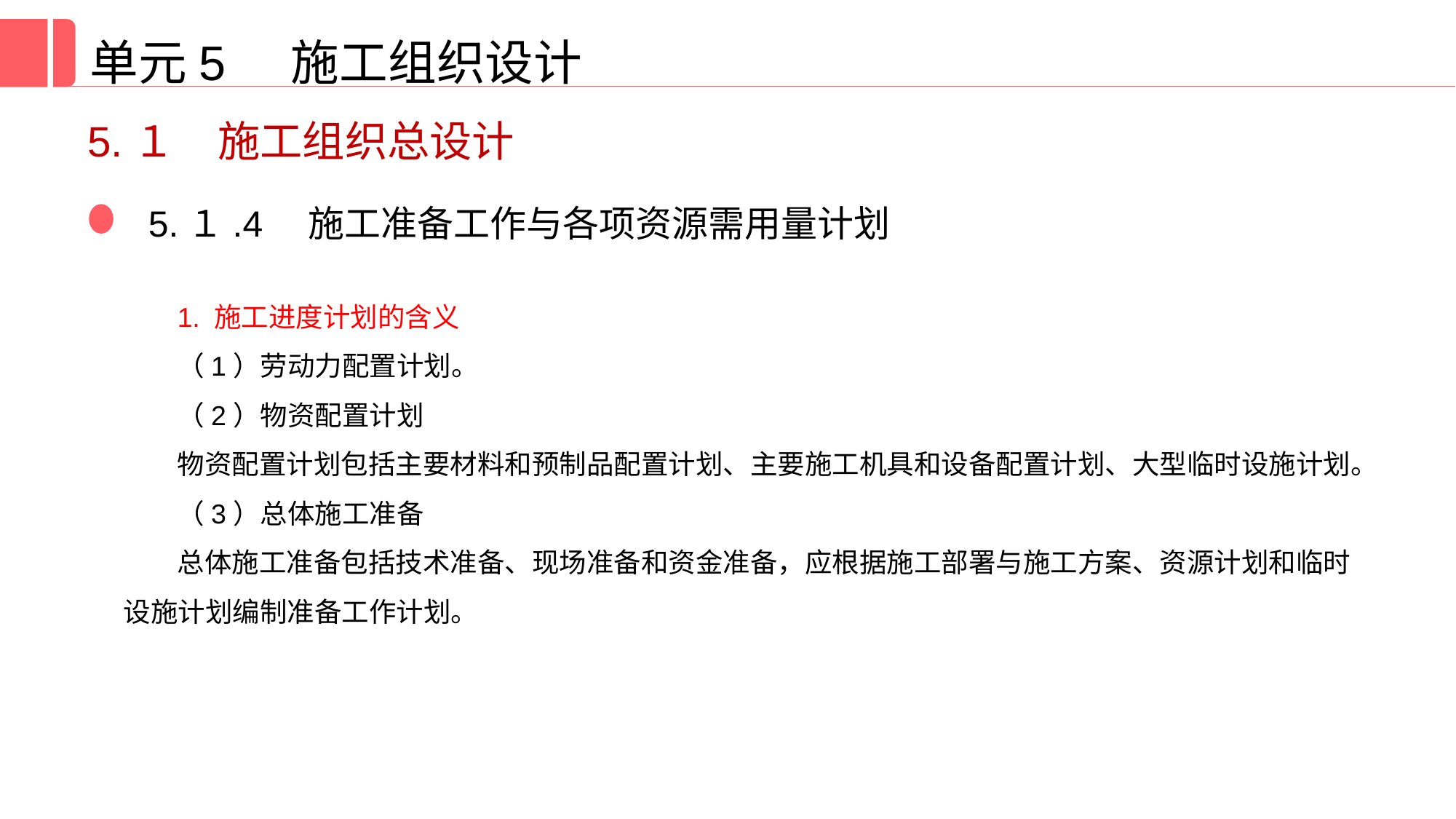

单元5    施工组织设计

5.１　施工组织总设计
5.１.4　施工准备工作与各项资源需用量计划

1. 施工进度计划的含义
（1）劳动力配置计划。
（2）物资配置计划
物资配置计划包括主要材料和预制品配置计划、主要施工机具和设备配置计划、大型临时设施计划。
（3）总体施工准备
总体施工准备包括技术准备、现场准备和资金准备，应根据施工部署与施工方案、资源计划和临时设施计划编制准备工作计划。